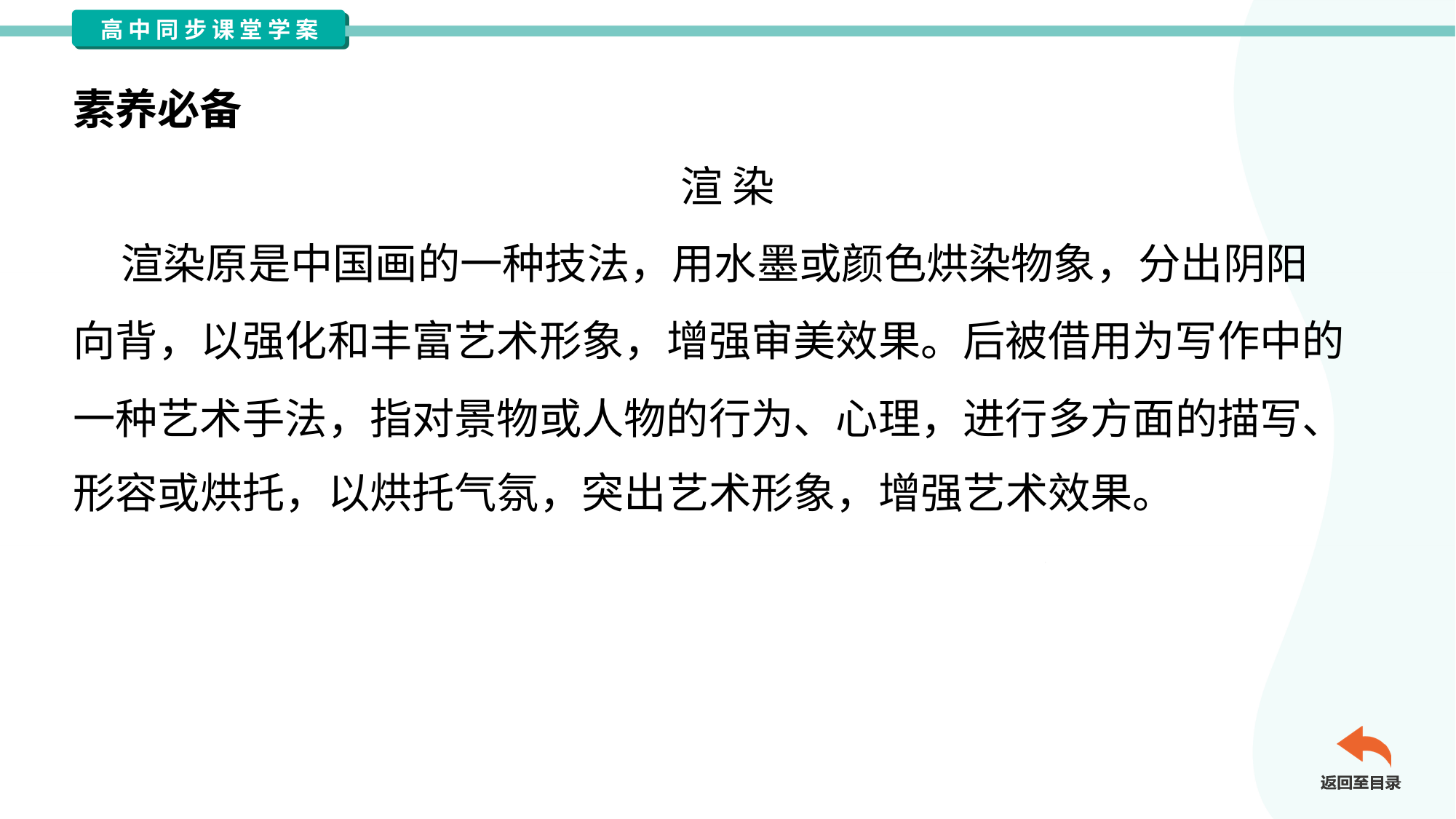

素养必备
渲 染
    渲染原是中国画的一种技法，用水墨或颜色烘染物象，分出阴阳
向背，以强化和丰富艺术形象，增强审美效果。后被借用为写作中的
一种艺术手法，指对景物或人物的行为、心理，进行多方面的描写、
形容或烘托，以烘托气氛，突出艺术形象，增强艺术效果。